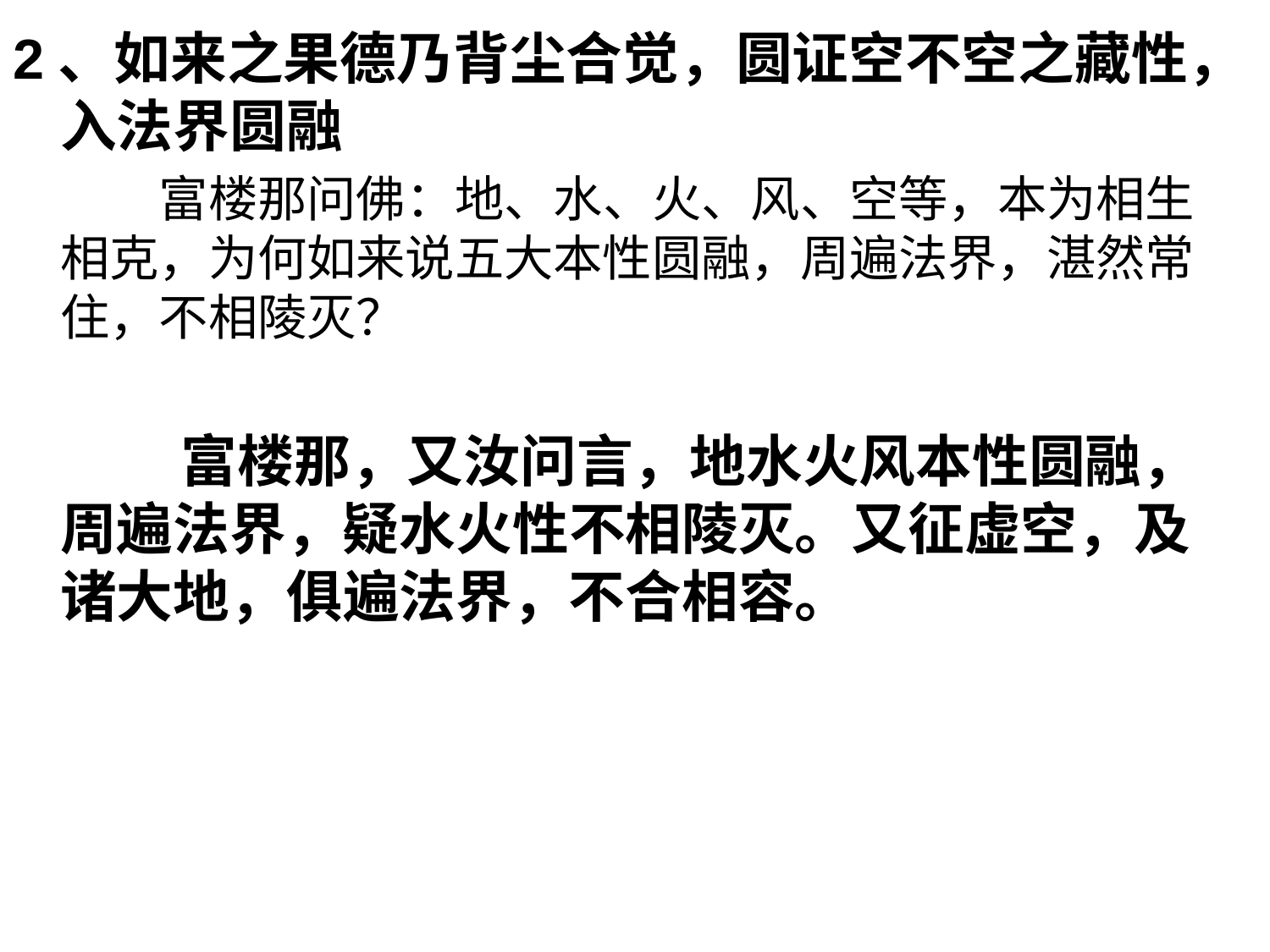

2、如来之果德乃背尘合觉，圆证空不空之藏性，入法界圆融
            富楼那问佛：地、水、火、风、空等，本为相生相克，为何如来说五大本性圆融，周遍法界，湛然常住，不相陵灭？

            富楼那，又汝问言，地水火风本性圆融，周遍法界，疑水火性不相陵灭。又征虚空，及诸大地，俱遍法界，不合相容。